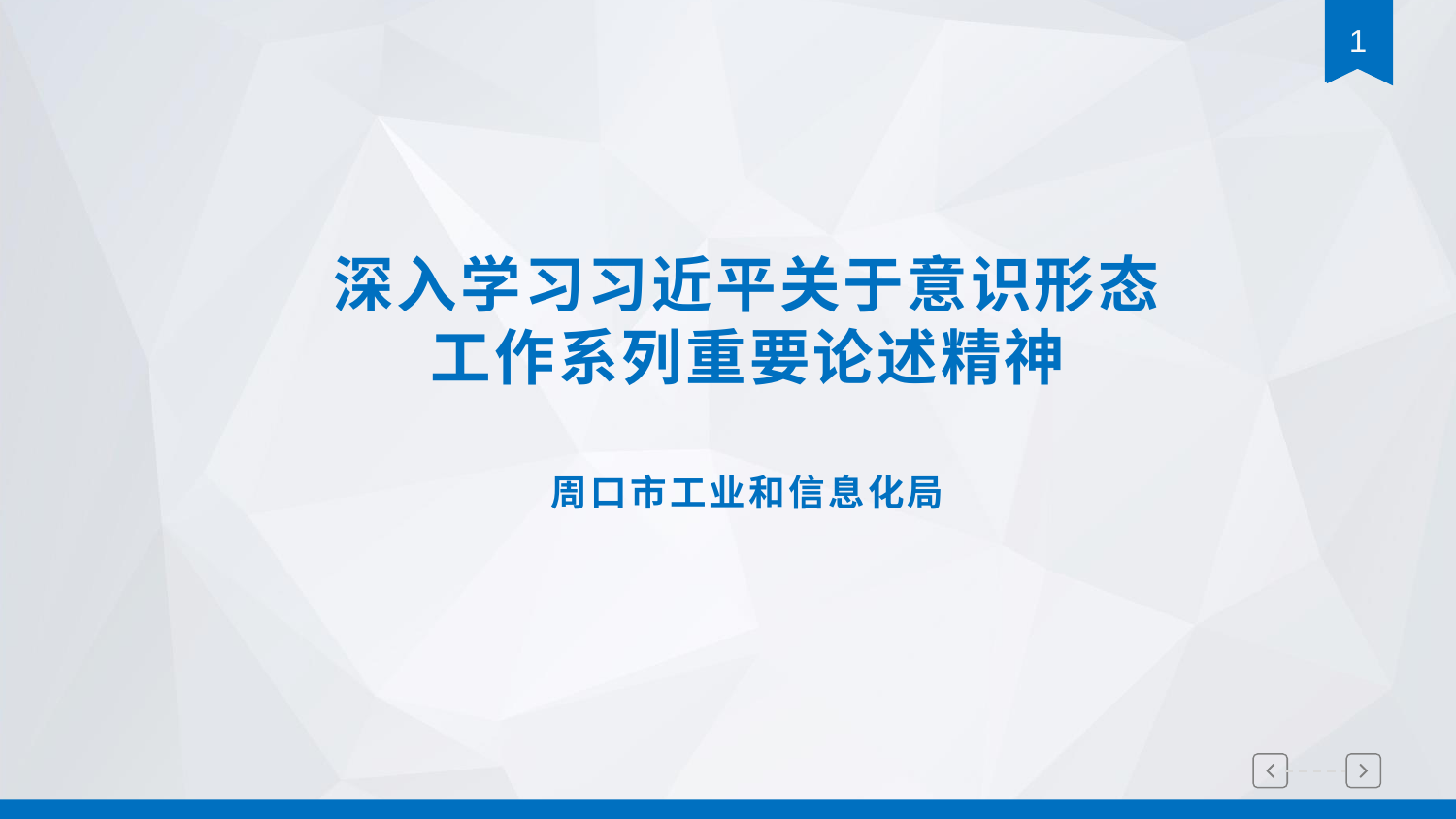

深入学习习近平关于意识形态工作系列重要论述精神
周口市工业和信息化局